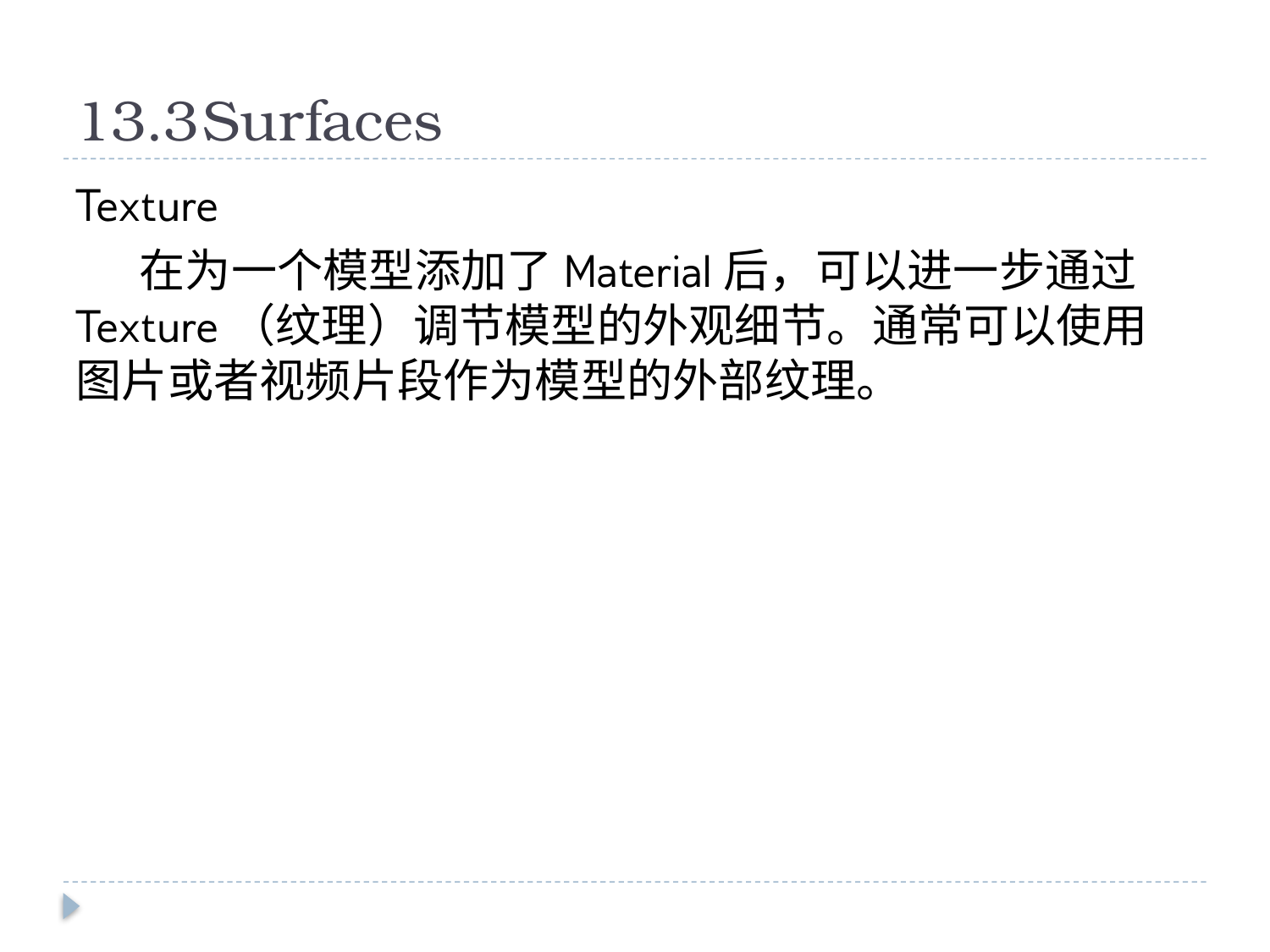

# 13.3	Surfaces
Texture
在为一个模型添加了Material后，可以进一步通过Texture（纹理）调节模型的外观细节。通常可以使用图片或者视频片段作为模型的外部纹理。